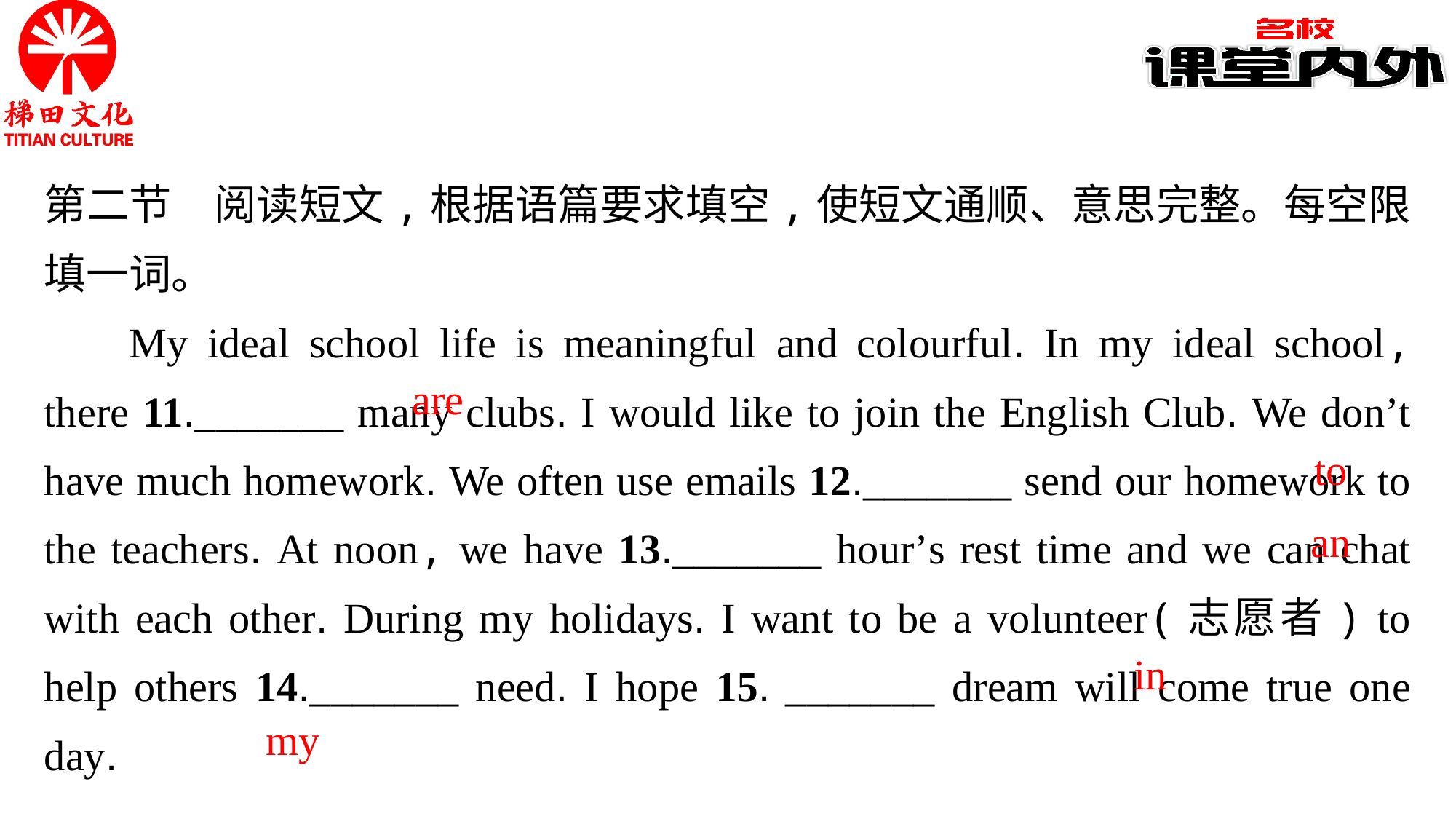

第二节　阅读短文,根据语篇要求填空,使短文通顺、意思完整。每空限填一词。
My ideal school life is meaningful and colourful. In my ideal school, there 11._______ many clubs. I would like to join the English Club. We don’t have much homework. We often use emails 12._______ send our homework to the teachers. At noon, we have 13._______ hour’s rest time and we can chat with each other. During my holidays. I want to be a volunteer(志愿者) to help others 14._______ need. I hope 15. _______ dream will come true one day.
are
to
an
in
my